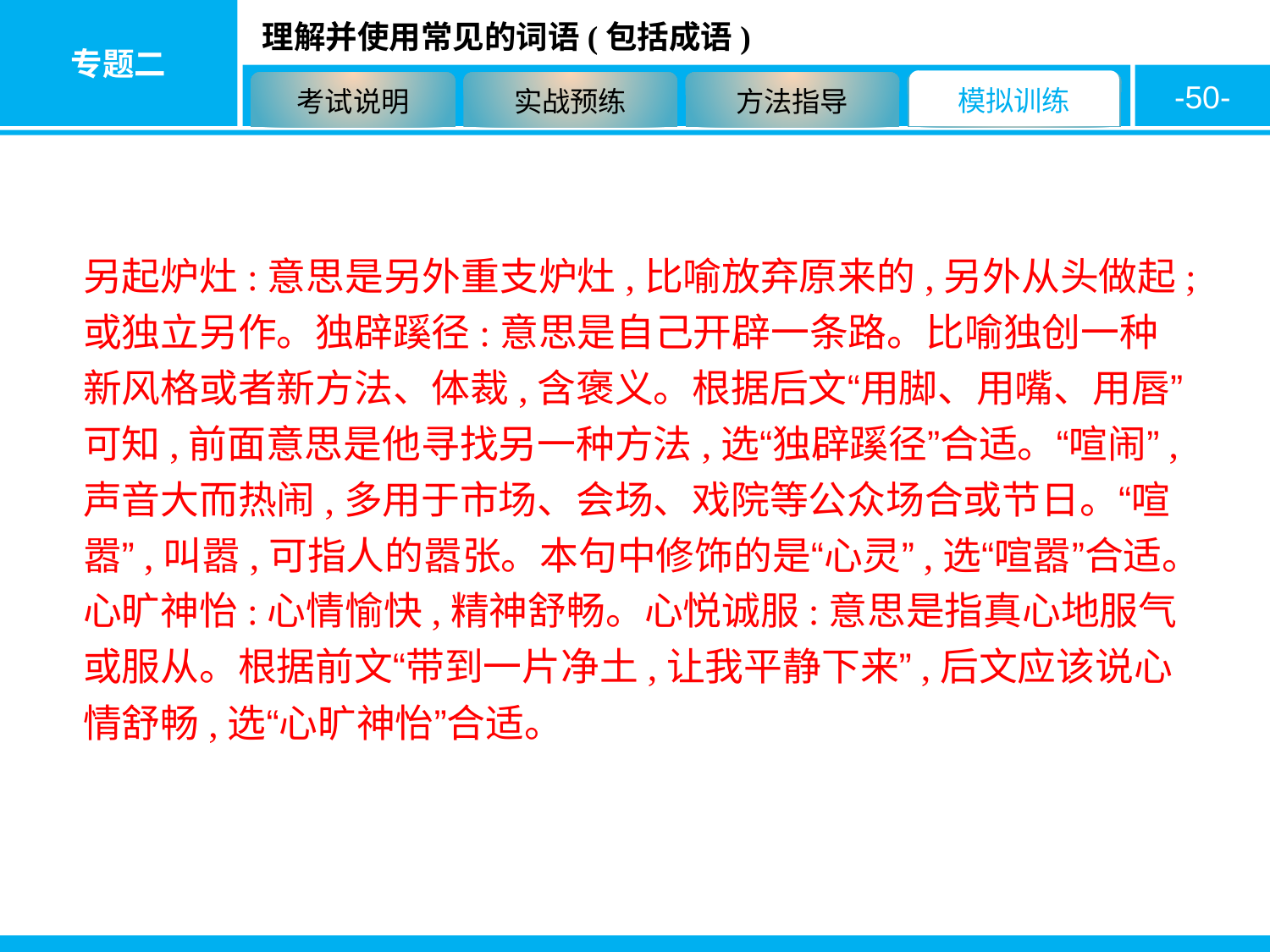

-50-
另起炉灶:意思是另外重支炉灶,比喻放弃原来的,另外从头做起;或独立另作。独辟蹊径:意思是自己开辟一条路。比喻独创一种新风格或者新方法、体裁,含褒义。根据后文“用脚、用嘴、用唇”可知,前面意思是他寻找另一种方法,选“独辟蹊径”合适。“喧闹”,声音大而热闹,多用于市场、会场、戏院等公众场合或节日。“喧嚣”,叫嚣,可指人的嚣张。本句中修饰的是“心灵”,选“喧嚣”合适。心旷神怡:心情愉快,精神舒畅。心悦诚服:意思是指真心地服气或服从。根据前文“带到一片净土,让我平静下来”,后文应该说心情舒畅,选“心旷神怡”合适。